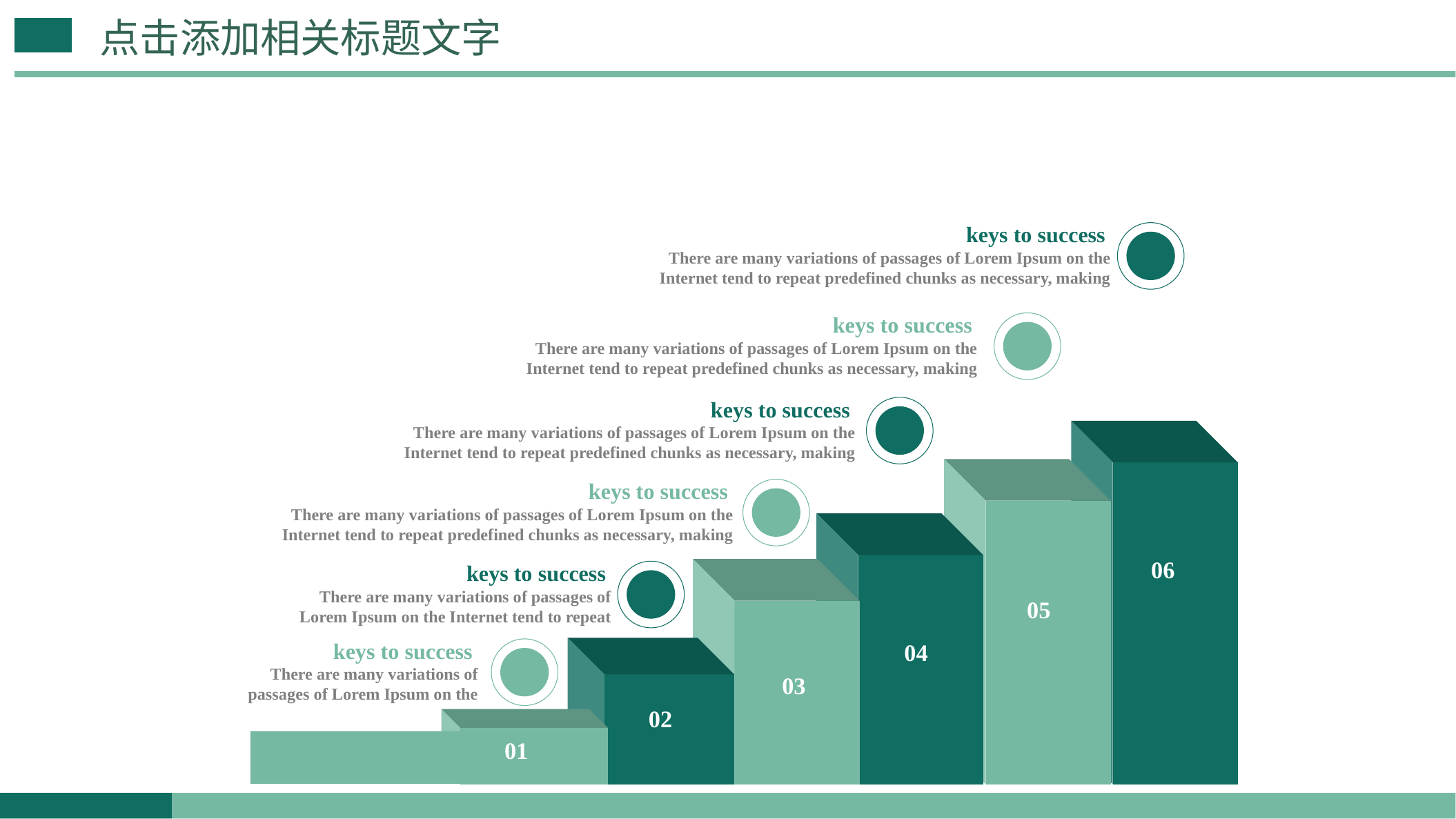

点击添加相关标题文字
keys to success
There are many variations of passages of Lorem Ipsum on the Internet tend to repeat predefined chunks as necessary, making

keys to success
There are many variations of passages of Lorem Ipsum on the Internet tend to repeat predefined chunks as necessary, making

keys to success
There are many variations of passages of Lorem Ipsum on the Internet tend to repeat predefined chunks as necessary, making

06

05
keys to success
There are many variations of passages of Lorem Ipsum on the Internet tend to repeat predefined chunks as necessary, making

04
keys to success
There are many variations of passages of Lorem Ipsum on the Internet tend to repeat

03

keys to success
There are many variations of passages of Lorem Ipsum on the

02

01